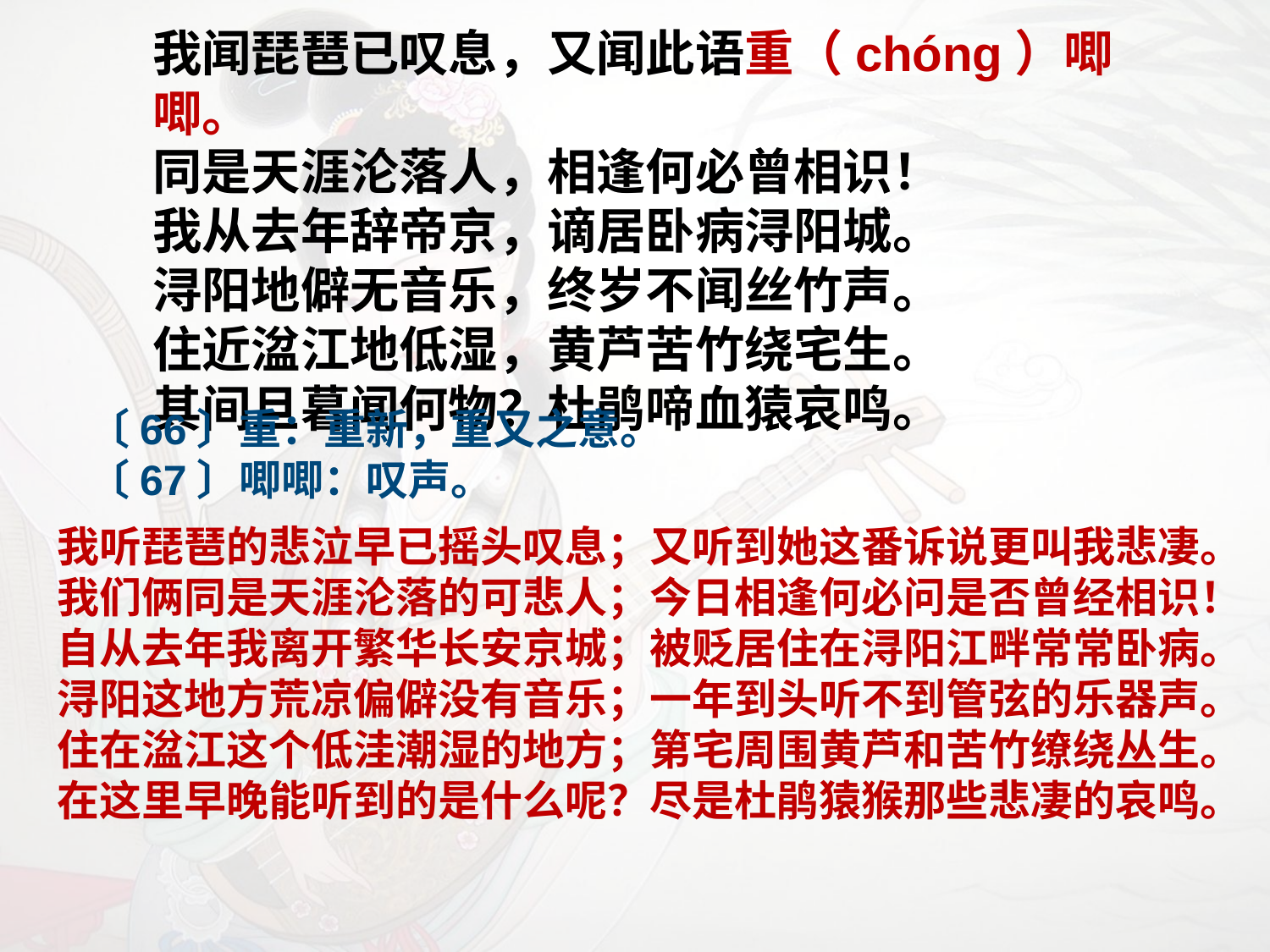

我闻琵琶已叹息，又闻此语重（chóng）唧唧。
同是天涯沦落人，相逢何必曾相识！
我从去年辞帝京，谪居卧病浔阳城。
浔阳地僻无音乐，终岁不闻丝竹声。
住近湓江地低湿，黄芦苦竹绕宅生。
其间旦暮闻何物？杜鹃啼血猿哀鸣。
〔66〕重：重新，重又之意。
〔67〕唧唧：叹声。
我听琵琶的悲泣早已摇头叹息；又听到她这番诉说更叫我悲凄。我们俩同是天涯沦落的可悲人；今日相逢何必问是否曾经相识！自从去年我离开繁华长安京城；被贬居住在浔阳江畔常常卧病。浔阳这地方荒凉偏僻没有音乐；一年到头听不到管弦的乐器声。住在湓江这个低洼潮湿的地方；第宅周围黄芦和苦竹缭绕丛生。在这里早晚能听到的是什么呢？尽是杜鹃猿猴那些悲凄的哀鸣。